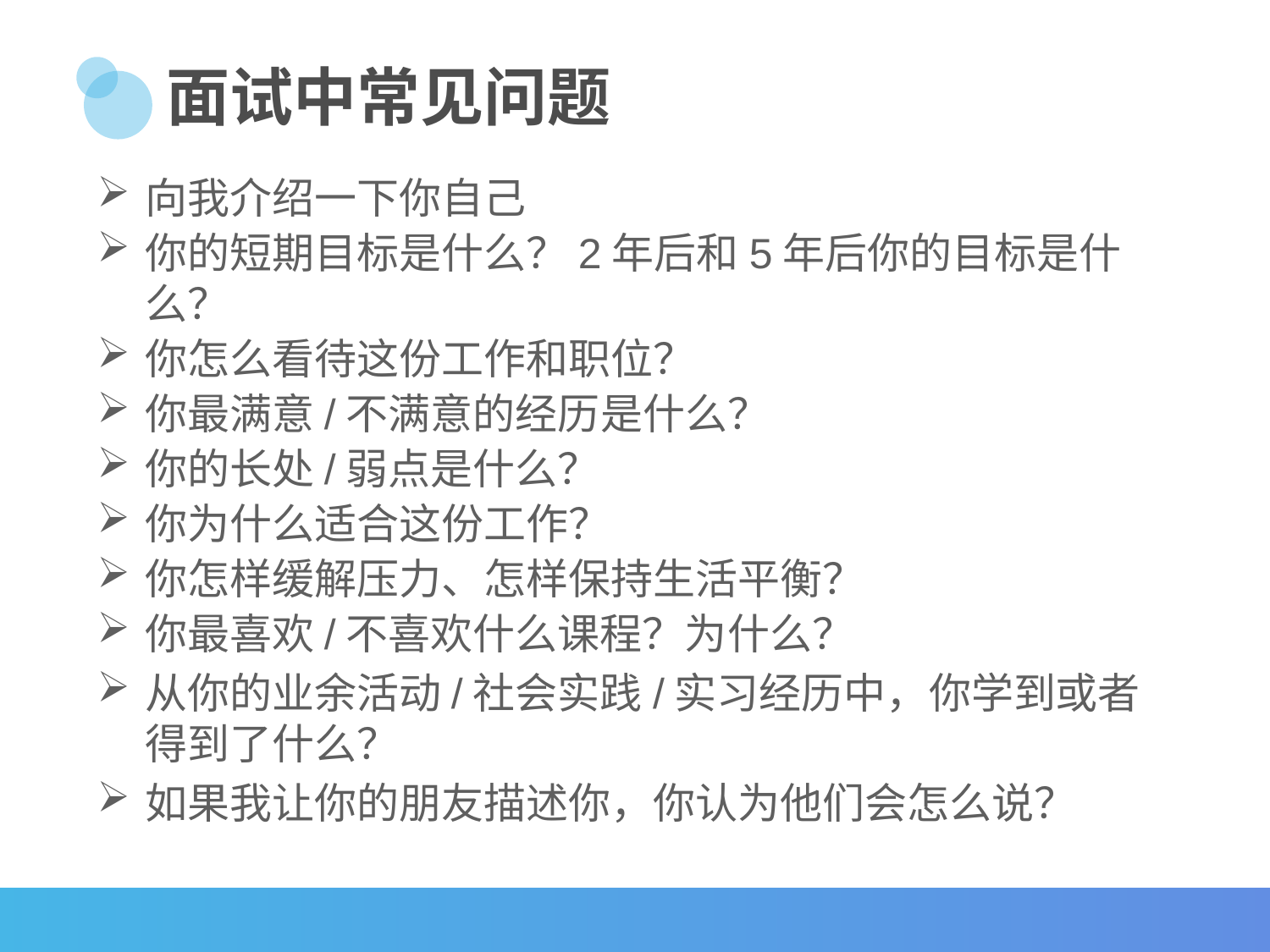

# 面试中常见问题
向我介绍一下你自己
你的短期目标是什么？2年后和5年后你的目标是什么？
你怎么看待这份工作和职位？
你最满意/不满意的经历是什么？
你的长处/弱点是什么？
你为什么适合这份工作？
你怎样缓解压力、怎样保持生活平衡？
你最喜欢/不喜欢什么课程？为什么？
从你的业余活动/社会实践/实习经历中，你学到或者得到了什么？
如果我让你的朋友描述你，你认为他们会怎么说？